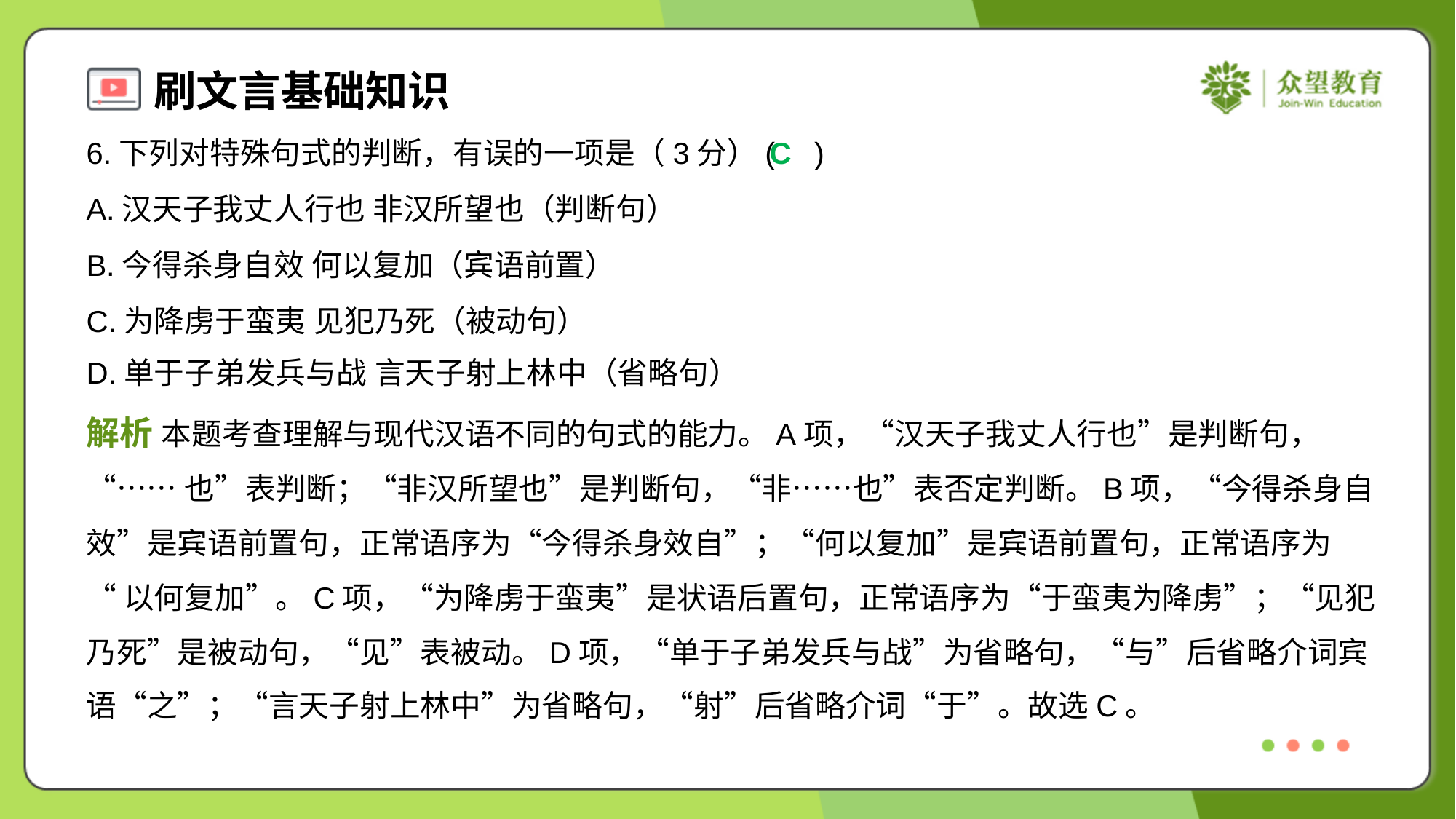

6.下列对特殊句式的判断，有误的一项是（3分）(     )
C
A.汉天子我丈人行也 非汉所望也（判断句）
B.今得杀身自效 何以复加（宾语前置）
C.为降虏于蛮夷 见犯乃死（被动句）
D.单于子弟发兵与战 言天子射上林中（省略句）
解析 本题考查理解与现代汉语不同的句式的能力。A项，“汉天子我丈人行也”是判断句，
“……也”表判断；“非汉所望也”是判断句，“非……也”表否定判断。B项，“今得杀身自
效”是宾语前置句，正常语序为“今得杀身效自”；“何以复加”是宾语前置句，正常语序为
“以何复加”。C项，“为降虏于蛮夷”是状语后置句，正常语序为“于蛮夷为降虏”；“见犯
乃死”是被动句，“见”表被动。D项，“单于子弟发兵与战”为省略句，“与”后省略介词宾
语“之”；“言天子射上林中”为省略句，“射”后省略介词“于”。故选C。